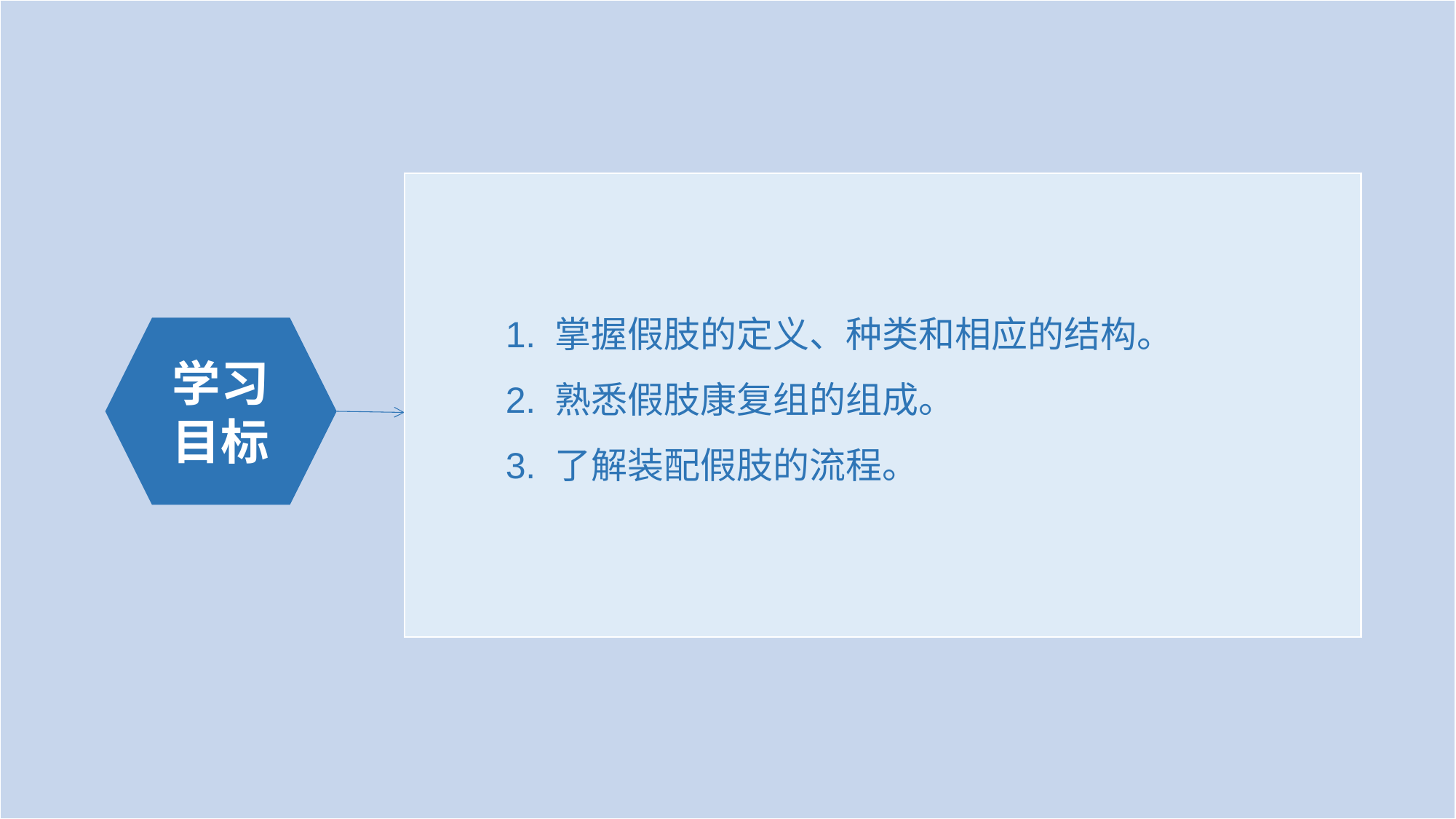

1. 掌握假肢的定义、种类和相应的结构。
2. 熟悉假肢康复组的组成。
3. 了解装配假肢的流程。
学习目标